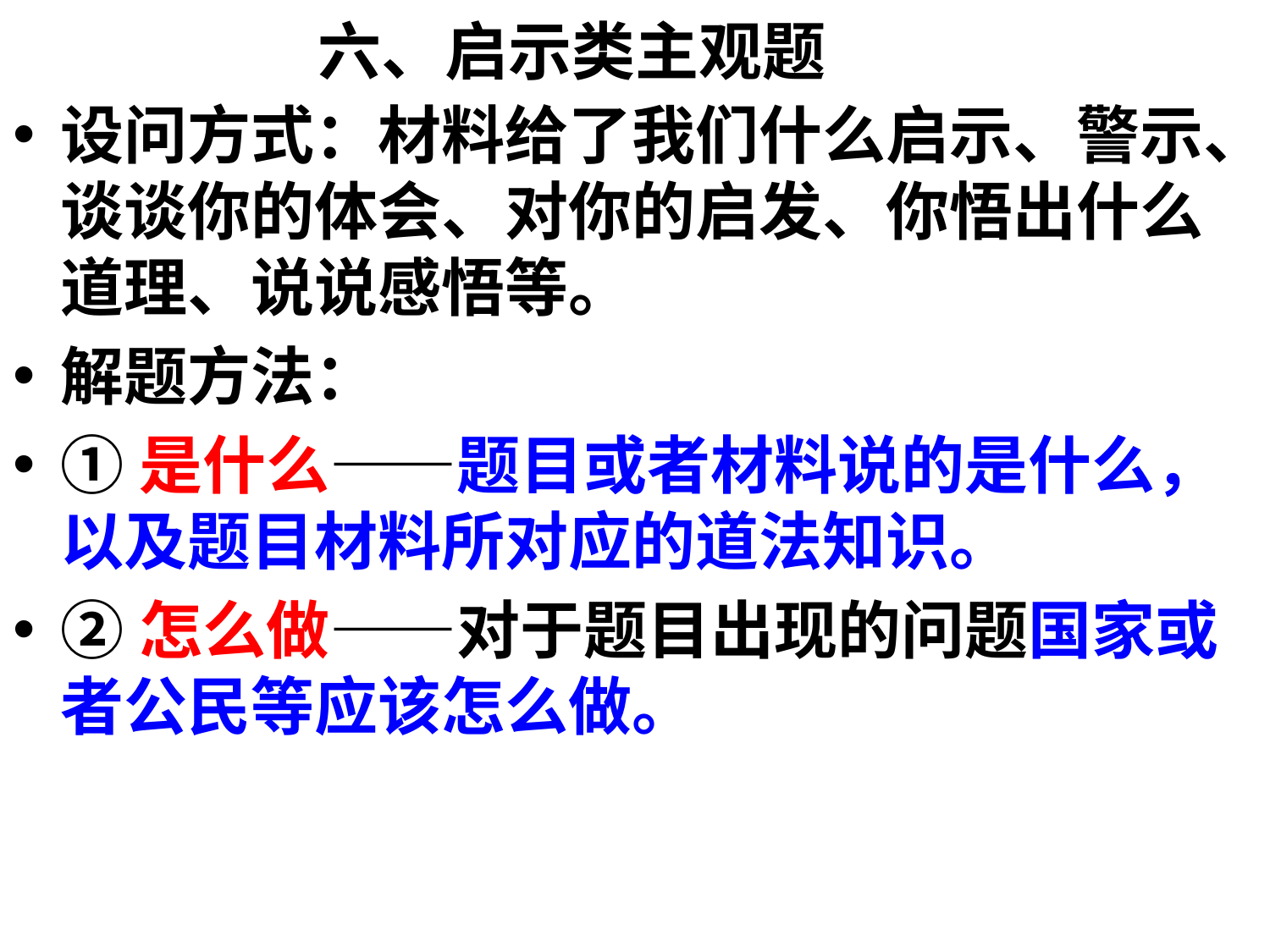

# 六、启示类主观题
设问方式：材料给了我们什么启示、警示、谈谈你的体会、对你的启发、你悟出什么道理、说说感悟等。
解题方法：
①是什么——题目或者材料说的是什么，以及题目材料所对应的道法知识。
②怎么做——对于题目出现的问题国家或者公民等应该怎么做。